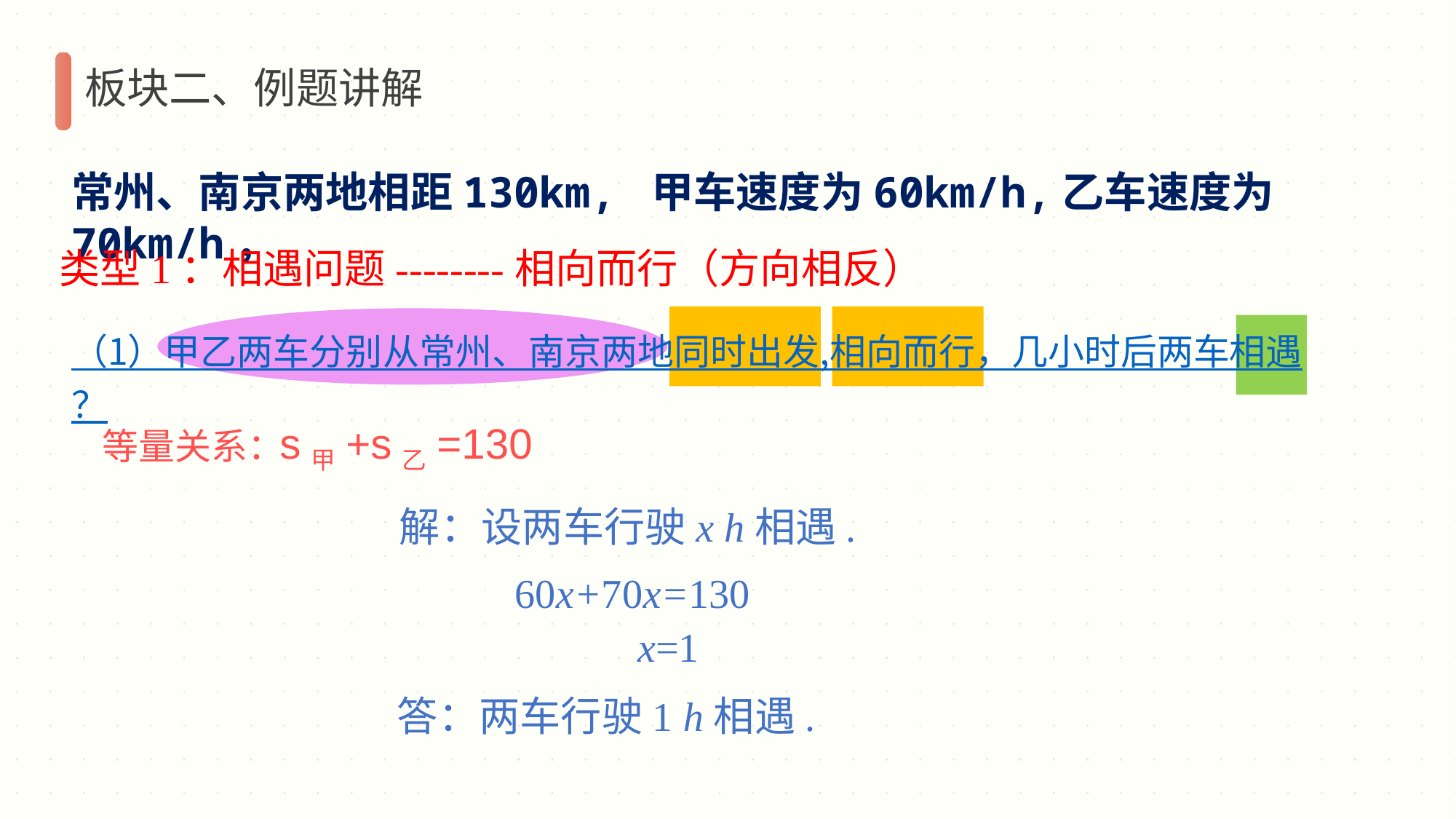

板块二、例题讲解
常州、南京两地相距130km, 甲车速度为60km/h,乙车速度为70km/h，
类型1：相遇问题--------相向而行（方向相反）

（1）甲乙两车分别从常州、南京两地同时出发,相向而行，几小时后两车相遇？
s甲+s乙=130
等量关系：
解：设两车行驶x h相遇.
60x+70x=130
            x=1
答：两车行驶1 h相遇.